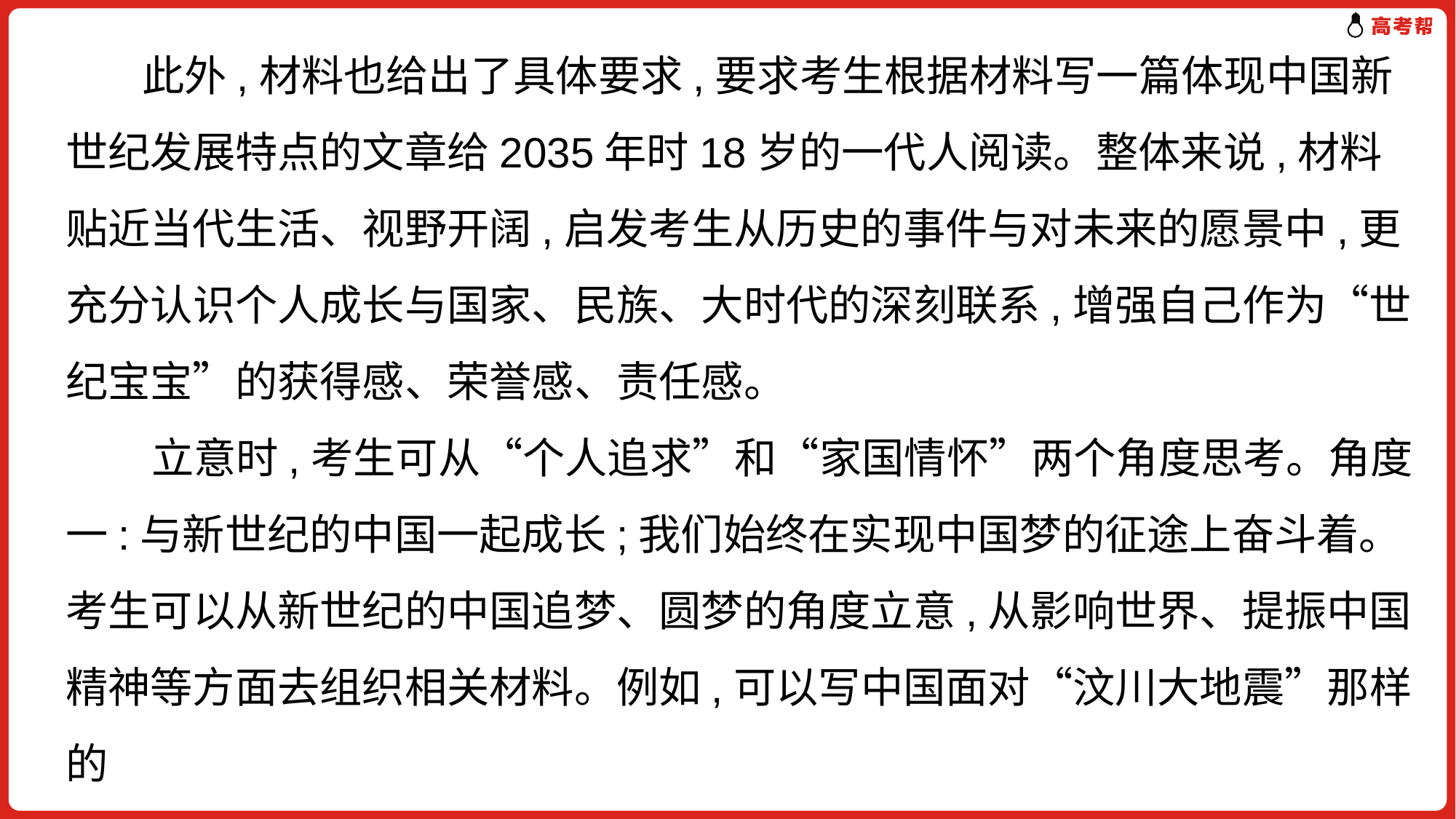

此外,材料也给出了具体要求,要求考生根据材料写一篇体现中国新世纪发展特点的文章给2035年时18岁的一代人阅读。整体来说,材料贴近当代生活、视野开阔,启发考生从历史的事件与对未来的愿景中,更充分认识个人成长与国家、民族、大时代的深刻联系,增强自己作为“世纪宝宝”的获得感、荣誉感、责任感。
        立意时,考生可从“个人追求”和“家国情怀”两个角度思考。角度一:与新世纪的中国一起成长;我们始终在实现中国梦的征途上奋斗着。考生可以从新世纪的中国追梦、圆梦的角度立意,从影响世界、提振中国精神等方面去组织相关材料。例如,可以写中国面对“汶川大地震”那样的